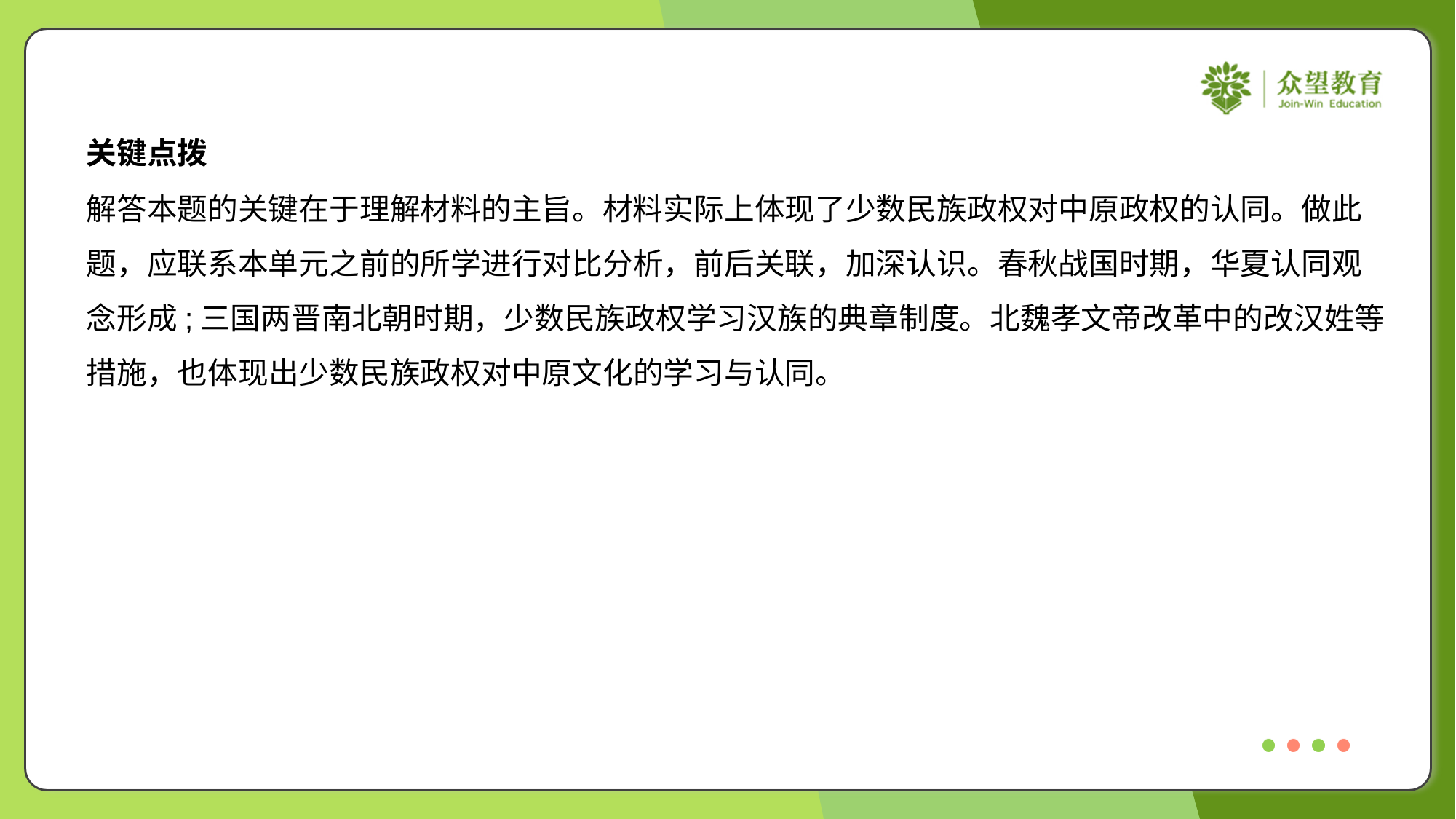

关键点拨
解答本题的关键在于理解材料的主旨。材料实际上体现了少数民族政权对中原政权的认同。做此
题，应联系本单元之前的所学进行对比分析，前后关联，加深认识。春秋战国时期，华夏认同观
念形成;三国两晋南北朝时期，少数民族政权学习汉族的典章制度。北魏孝文帝改革中的改汉姓等
措施，也体现出少数民族政权对中原文化的学习与认同。